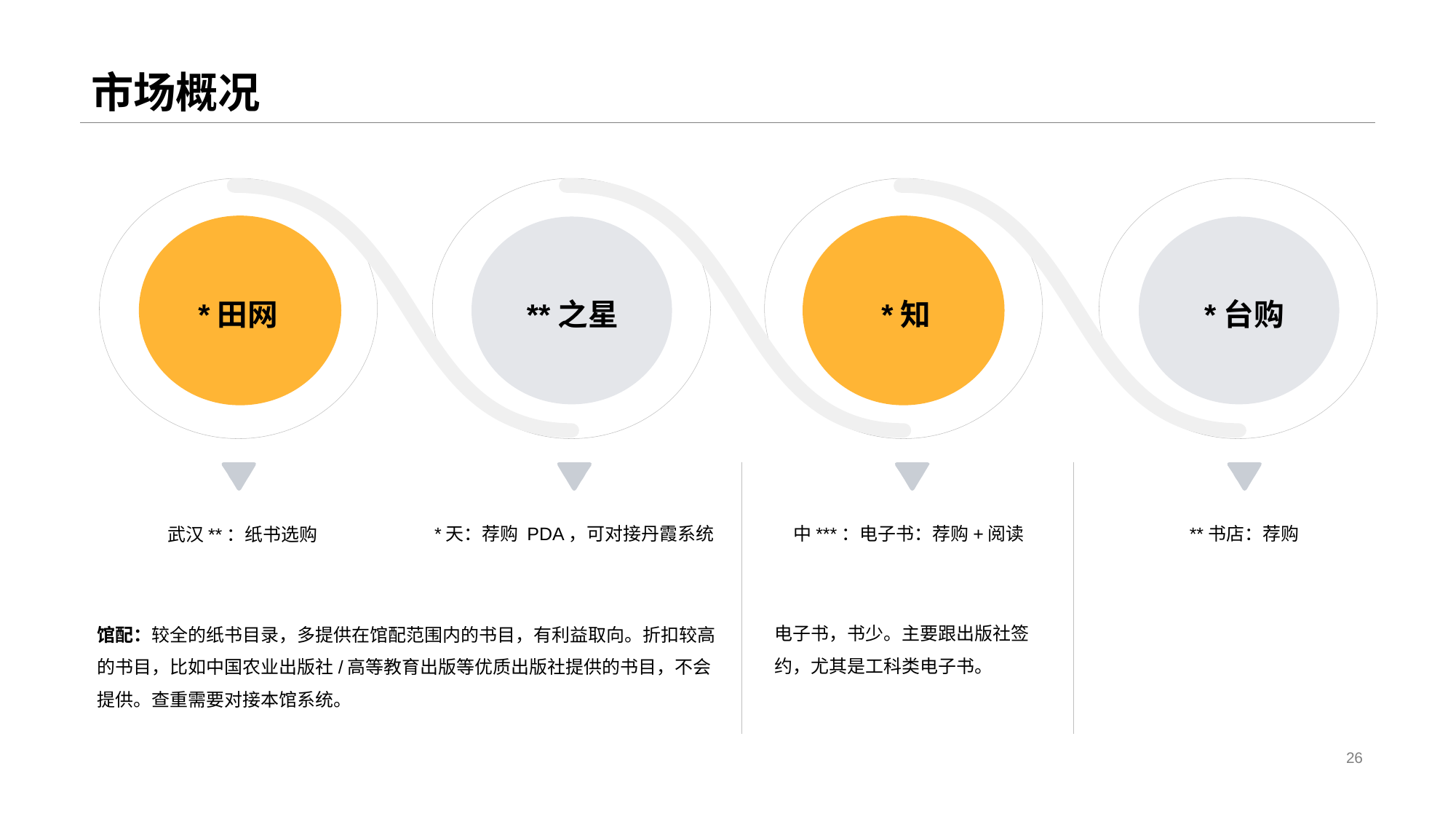

# 市场概况

*田网
馆配：较全的纸书目录，多提供在馆配范围内的书目，有利益取向。折扣较高的书目，比如中国农业出版社/高等教育出版等优质出版社提供的书目，不会提供。查重需要对接本馆系统。
**之星
*天：荐购 PDA，可对接丹霞系统
*知
中***：电子书：荐购+阅读
*台购
**书店：荐购

武汉**：纸书选购
电子书，书少。主要跟出版社签约，尤其是工科类电子书。
26